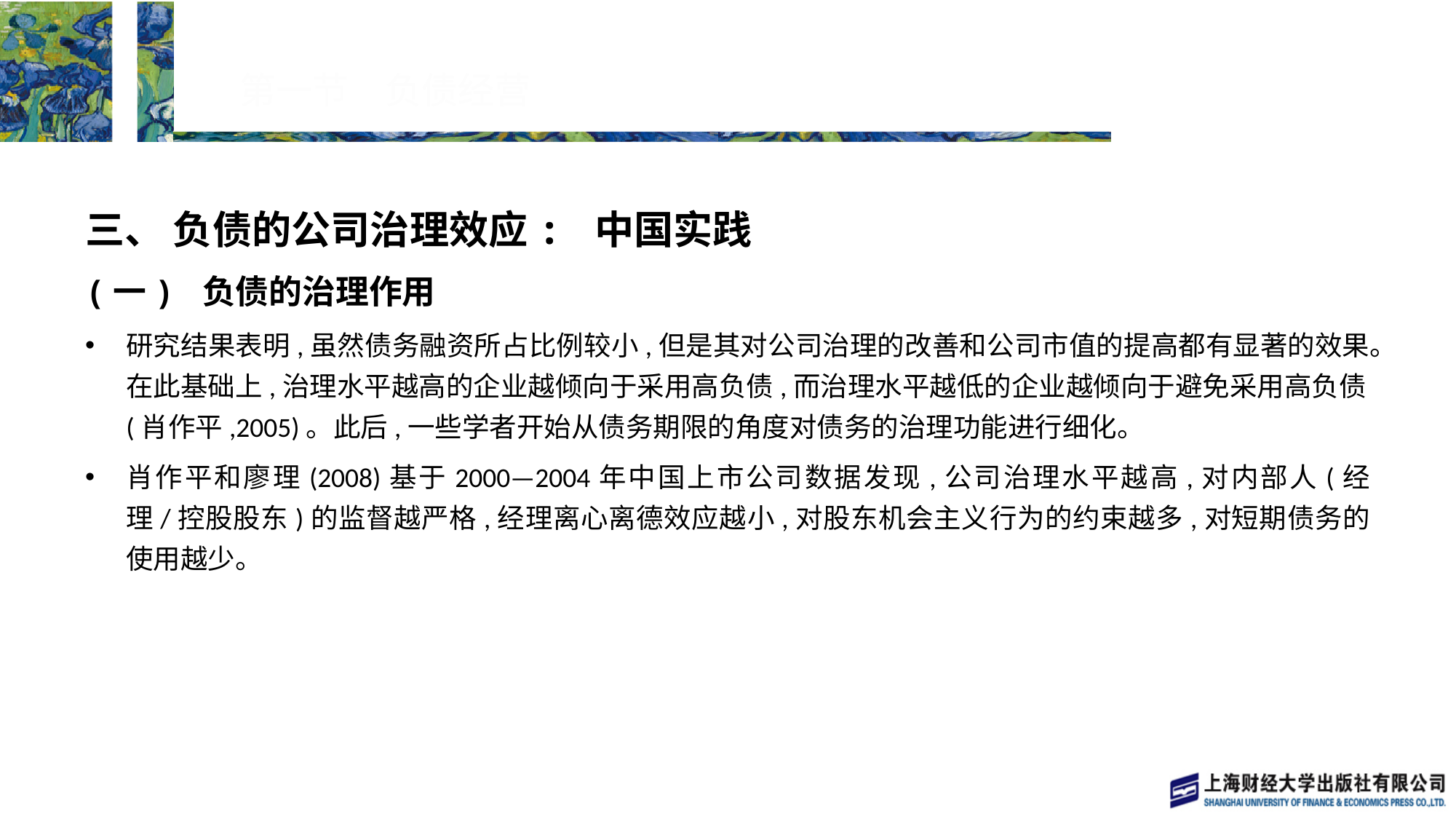

# 第一节　负债经营
三、 负债的公司治理效应: 中国实践
(一) 负债的治理作用
研究结果表明,虽然债务融资所占比例较小,但是其对公司治理的改善和公司市值的提高都有显著的效果。在此基础上,治理水平越高的企业越倾向于采用高负债,而治理水平越低的企业越倾向于避免采用高负债(肖作平,2005)。此后,一些学者开始从债务期限的角度对债务的治理功能进行细化。
肖作平和廖理(2008)基于2000—2004年中国上市公司数据发现,公司治理水平越高,对内部人(经理/控股股东)的监督越严格,经理离心离德效应越小,对股东机会主义行为的约束越多,对短期债务的使用越少。